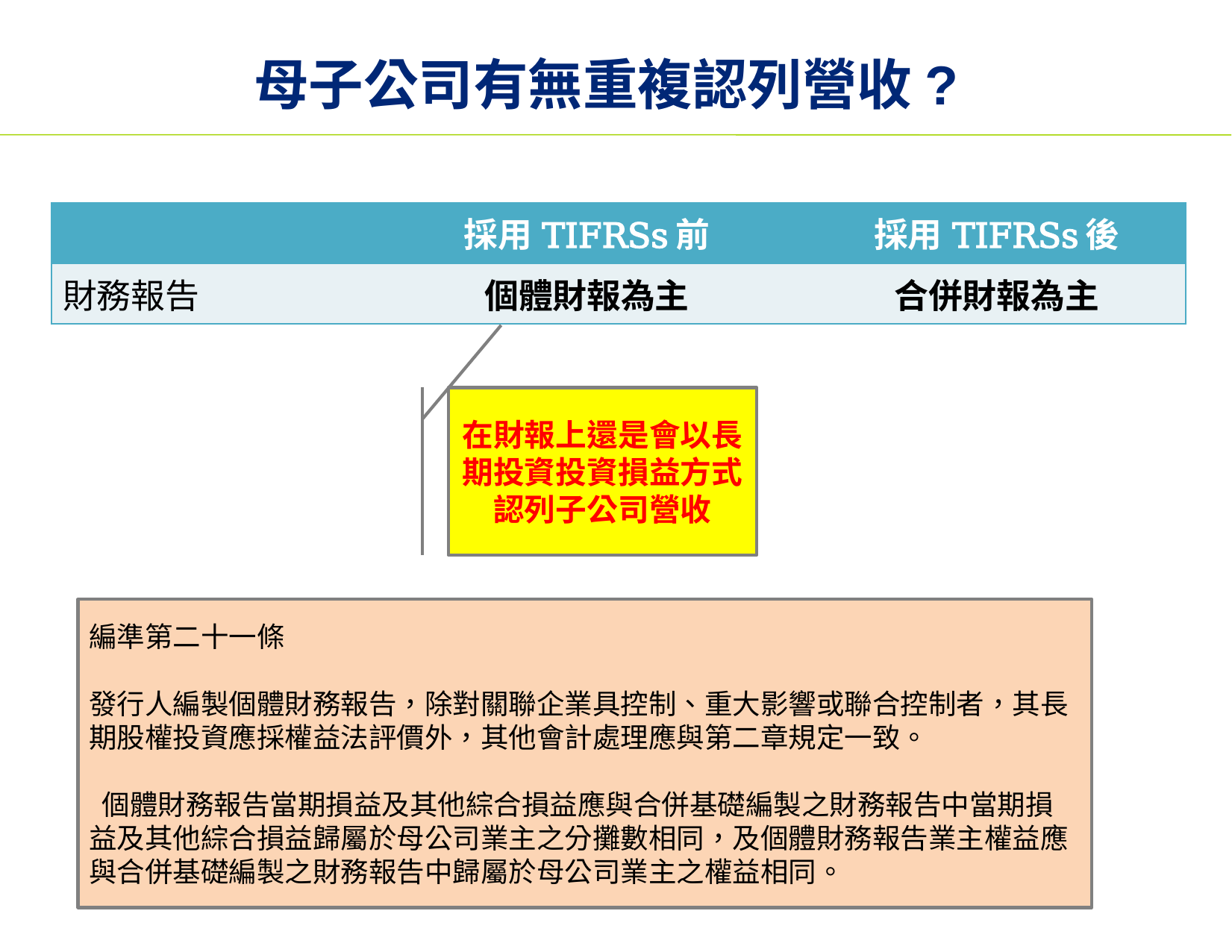

# 母子公司有無重複認列營收?
|  | 採用TIFRSs前 | 採用TIFRSs後 |
| --- | --- | --- |
| 財務報告 | 個體財報為主 | 合併財報為主 |
在財報上還是會以長期投資投資損益方式認列子公司營收

編準第二十一條

發行人編製個體財務報告，除對關聯企業具控制、重大影響或聯合控制者，其長期股權投資應採權益法評價外，其他會計處理應與第二章規定一致。

 個體財務報告當期損益及其他綜合損益應與合併基礎編製之財務報告中當期損益及其他綜合損益歸屬於母公司業主之分攤數相同，及個體財務報告業主權益應與合併基礎編製之財務報告中歸屬於母公司業主之權益相同。